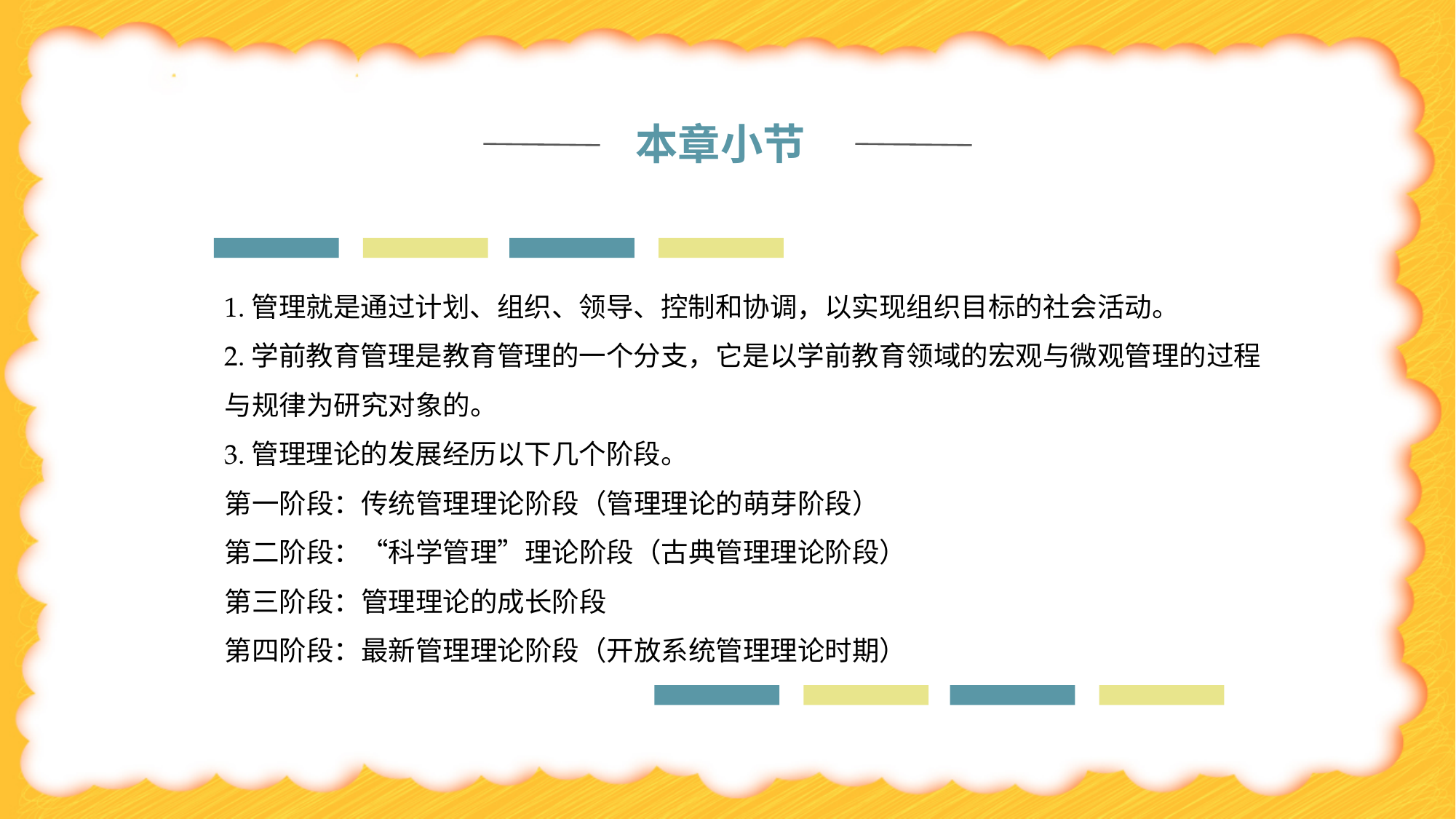

本章小节

1.管理就是通过计划、组织、领导、控制和协调，以实现组织目标的社会活动。
2.学前教育管理是教育管理的一个分支，它是以学前教育领域的宏观与微观管理的过程与规律为研究对象的。
3.管理理论的发展经历以下几个阶段。
第一阶段：传统管理理论阶段（管理理论的萌芽阶段）
第二阶段：“科学管理”理论阶段（古典管理理论阶段）
第三阶段：管理理论的成长阶段
第四阶段：最新管理理论阶段（开放系统管理理论时期）